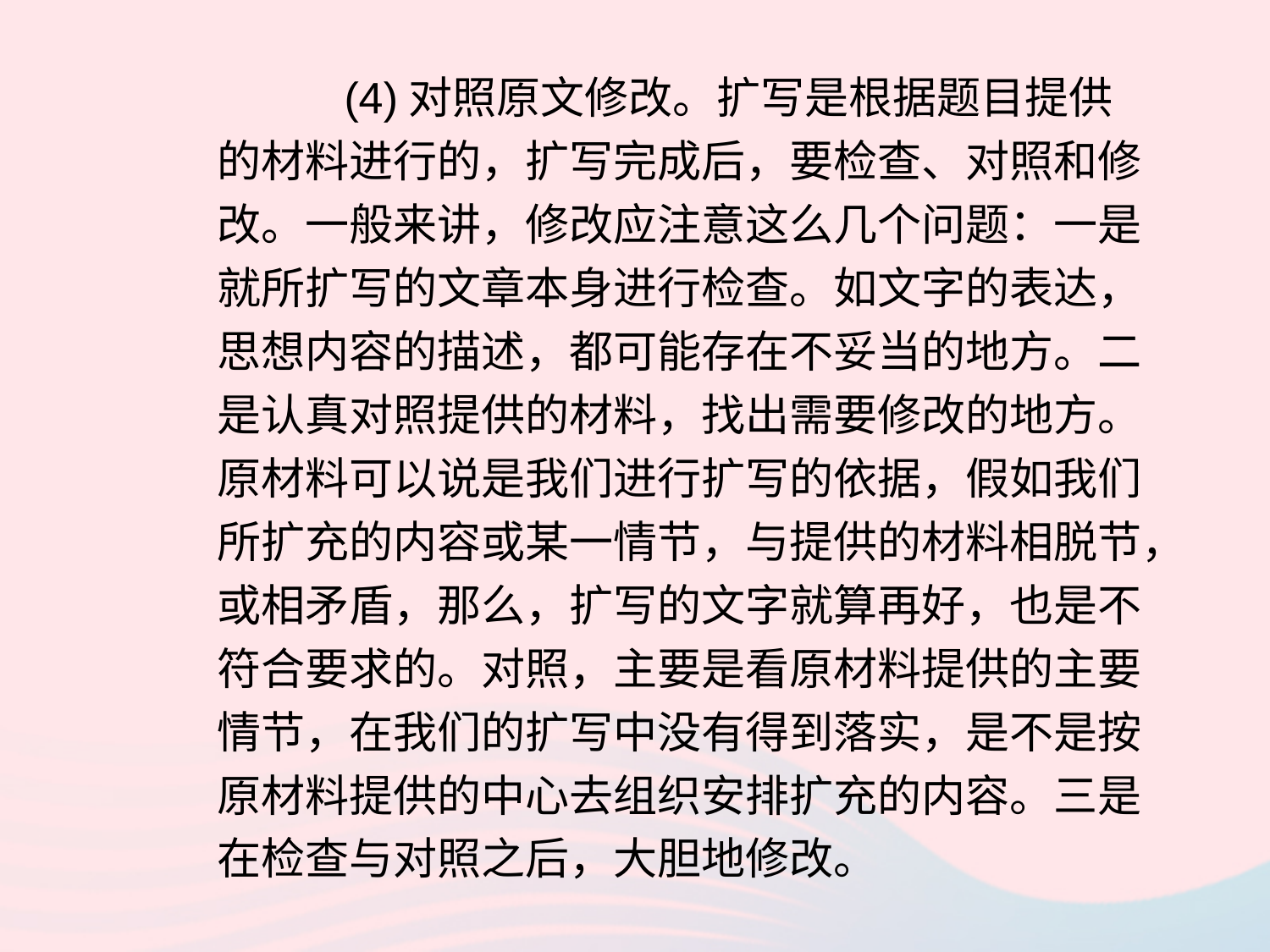

(4)对照原文修改。扩写是根据题目提供的材料进行的，扩写完成后，要检查、对照和修改。一般来讲，修改应注意这么几个问题：一是就所扩写的文章本身进行检查。如文字的表达，思想内容的描述，都可能存在不妥当的地方。二是认真对照提供的材料，找出需要修改的地方。原材料可以说是我们进行扩写的依据，假如我们所扩充的内容或某一情节，与提供的材料相脱节，或相矛盾，那么，扩写的文字就算再好，也是不符合要求的。对照，主要是看原材料提供的主要情节，在我们的扩写中没有得到落实，是不是按原材料提供的中心去组织安排扩充的内容。三是在检查与对照之后，大胆地修改。